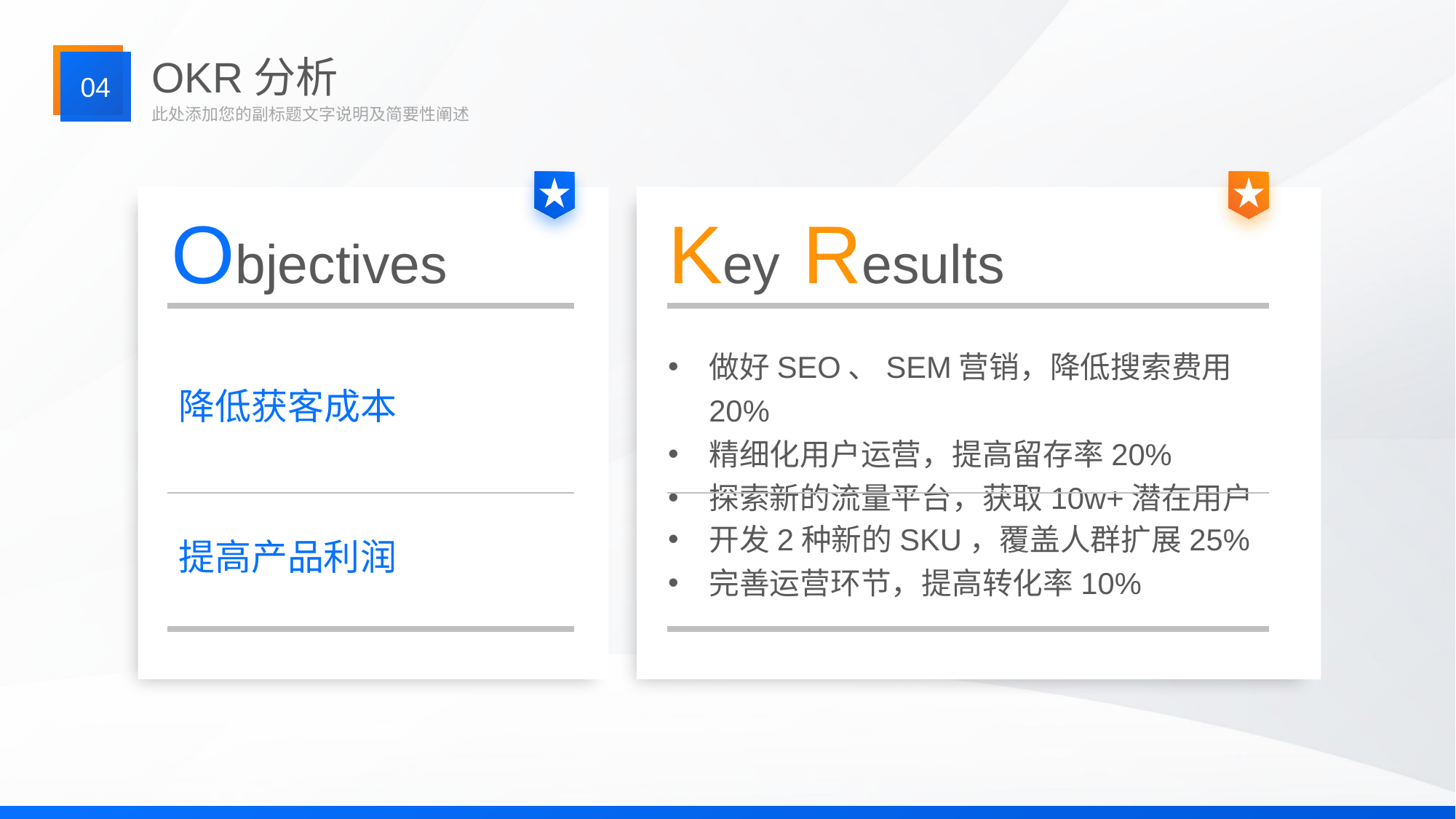

OKR分析

04
此处添加您的副标题文字说明及简要性阐述

Objectives
Key Results
做好SEO、SEM营销，降低搜索费用20%
精细化用户运营，提高留存率20%
探索新的流量平台，获取10w+潜在用户
降低获客成本
开发2种新的SKU，覆盖人群扩展25%
完善运营环节，提高转化率10%
提高产品利润